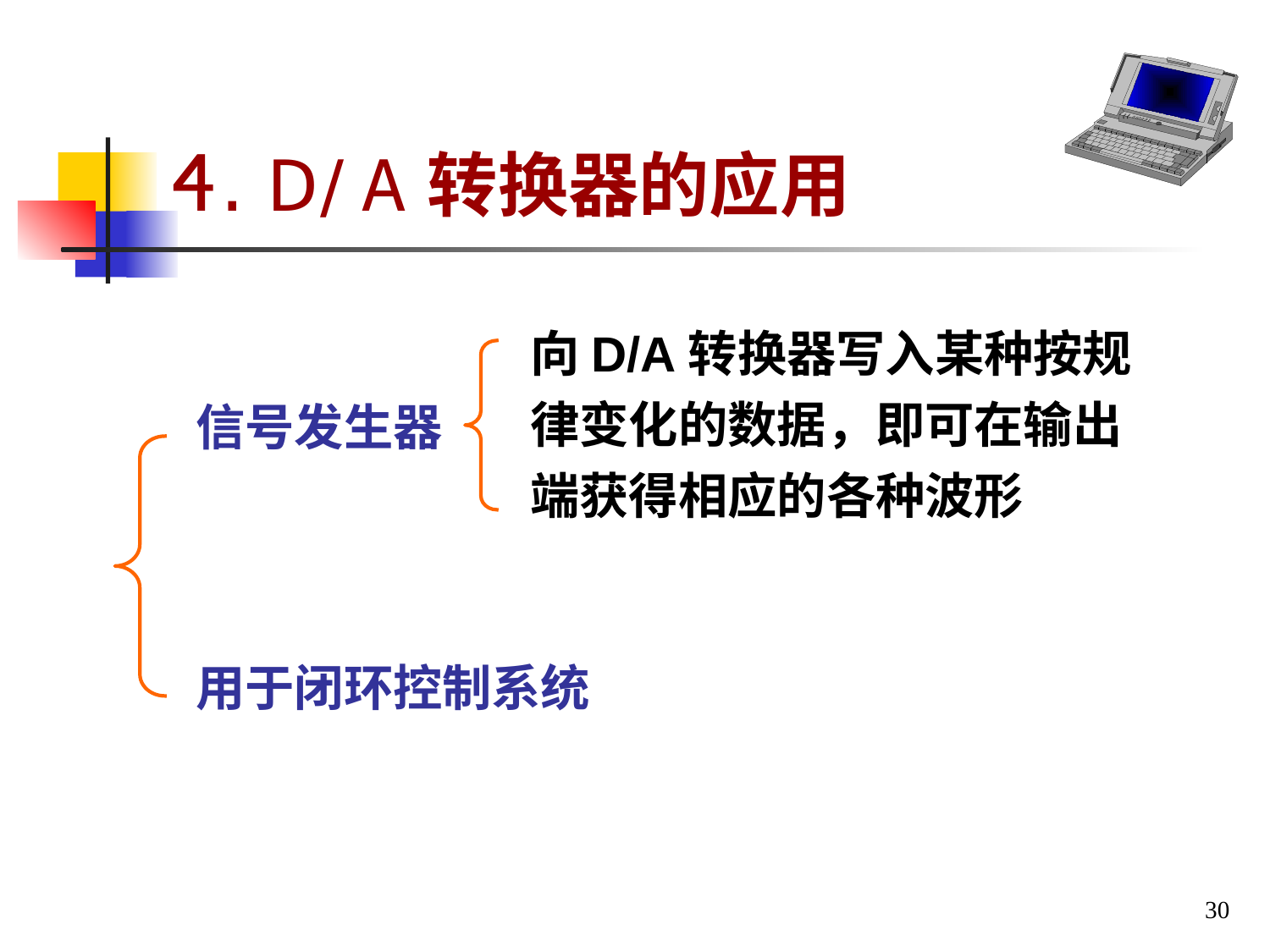

# 4. D/A转换器的应用
向D/A转换器写入某种按规律变化的数据，即可在输出端获得相应的各种波形

   信号发生器

   用于闭环控制系统

30